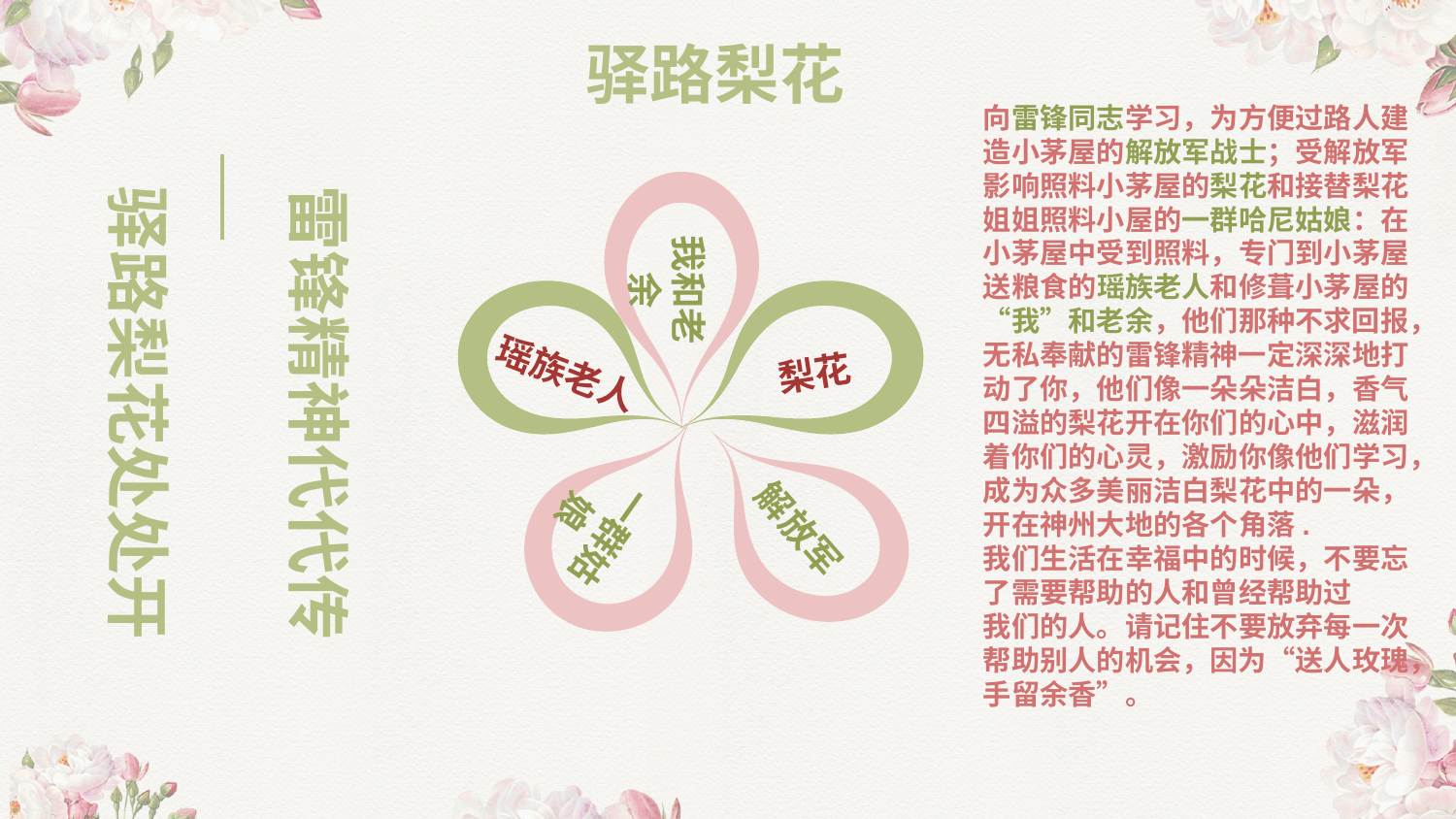

驿路梨花
向雷锋同志学习，为方便过路人建造小茅屋的解放军战士；受解放军影响照料小茅屋的梨花和接替梨花姐姐照料小屋的一群哈尼姑娘：在小茅屋中受到照料，专门到小茅屋送粮食的瑶族老人和修葺小茅屋的“我”和老余，他们那种不求回报，无私奉献的雷锋精神一定深深地打动了你，他们像一朵朵洁白，香气四溢的梨花开在你们的心中，滋润着你们的心灵，激励你像他们学习，成为众多美丽洁白梨花中的一朵，开在神州大地的各个角落.
我们生活在幸福中的时候，不要忘了需要帮助的人和曾经帮助过
我们的人。请记住不要放弃每一次帮助别人的机会，因为“送人玫瑰，手留余香”。
驿路梨花处处开
雷锋精神代代传

我和老余

瑶族老人
梨花
解放军
一群姑娘